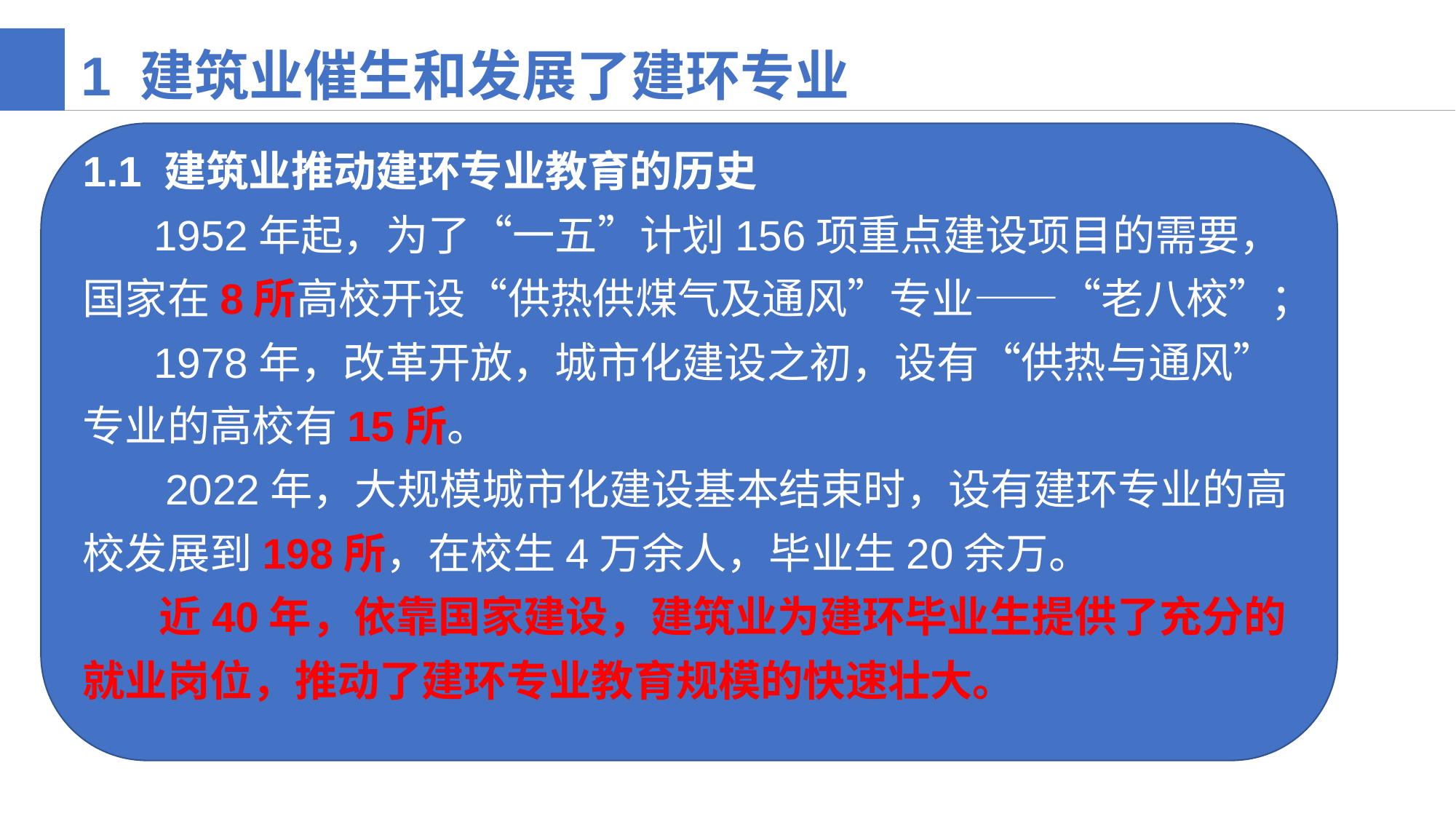

1 建筑业催生和发展了建环专业

1.1 建筑业推动建环专业教育的历史
      1952年起，为了“一五”计划156项重点建设项目的需要，国家在8所高校开设“供热供煤气及通风”专业——“老八校”；
      1978年，改革开放，城市化建设之初，设有“供热与通风”专业的高校有15所。
       2022年，大规模城市化建设基本结束时，设有建环专业的高校发展到198所，在校生4万余人，毕业生20余万。
       近40年，依靠国家建设，建筑业为建环毕业生提供了充分的就业岗位，推动了建环专业教育规模的快速壮大。